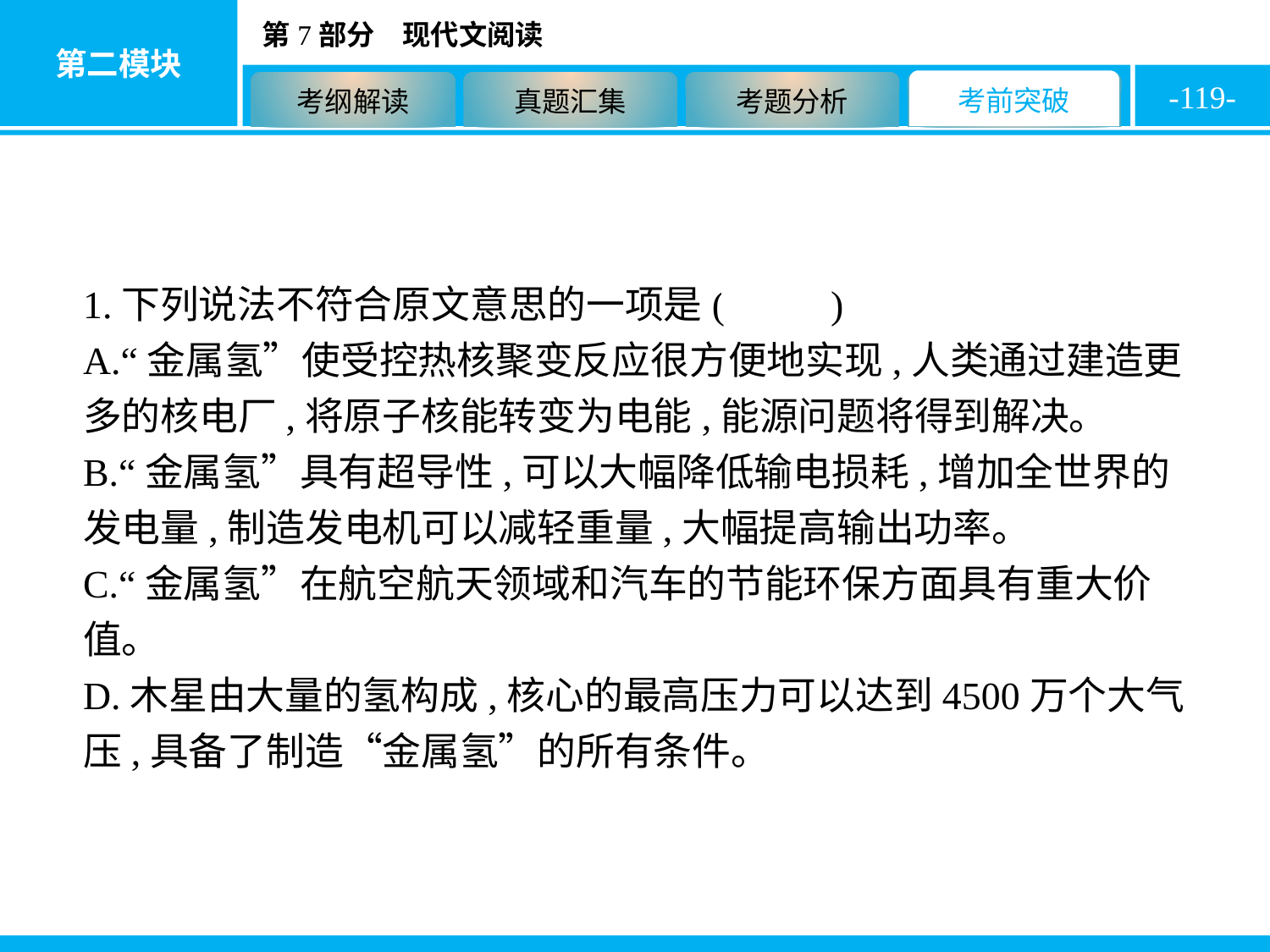

-119-
1.下列说法不符合原文意思的一项是(    D    )
A.“金属氢”使受控热核聚变反应很方便地实现,人类通过建造更多的核电厂,将原子核能转变为电能,能源问题将得到解决。
B.“金属氢”具有超导性,可以大幅降低输电损耗,增加全世界的发电量,制造发电机可以减轻重量,大幅提高输出功率。
C.“金属氢”在航空航天领域和汽车的节能环保方面具有重大价值。
D.木星由大量的氢构成,核心的最高压力可以达到4500万个大气压,具备了制造“金属氢”的所有条件。